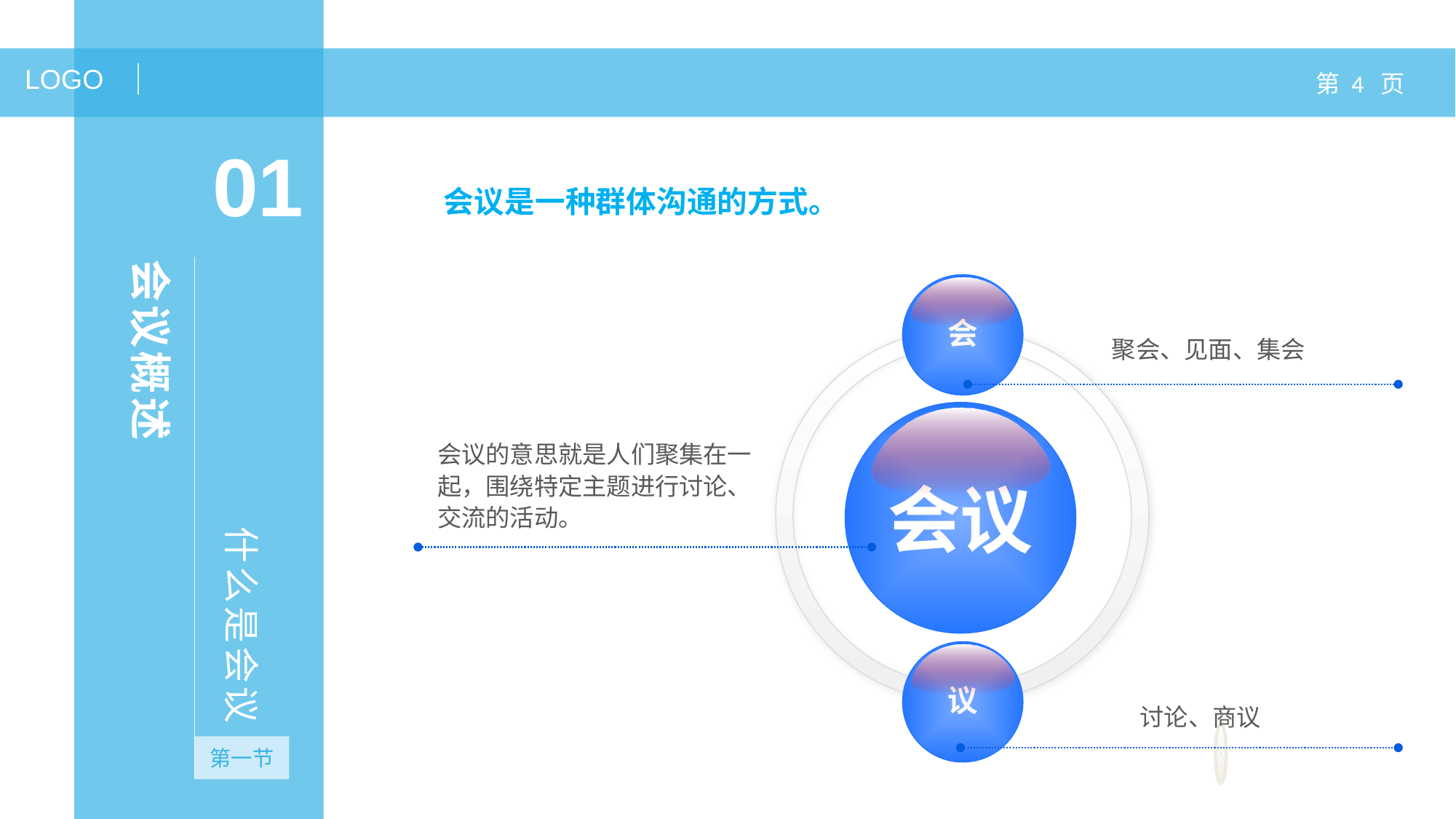

会议是一种群体沟通的方式。
学

会

聚会、见面、集会

会议

会议的意思就是人们聚集在一起，围绕特定主题进行讨论、交流的活动。
习

议

讨论、商议